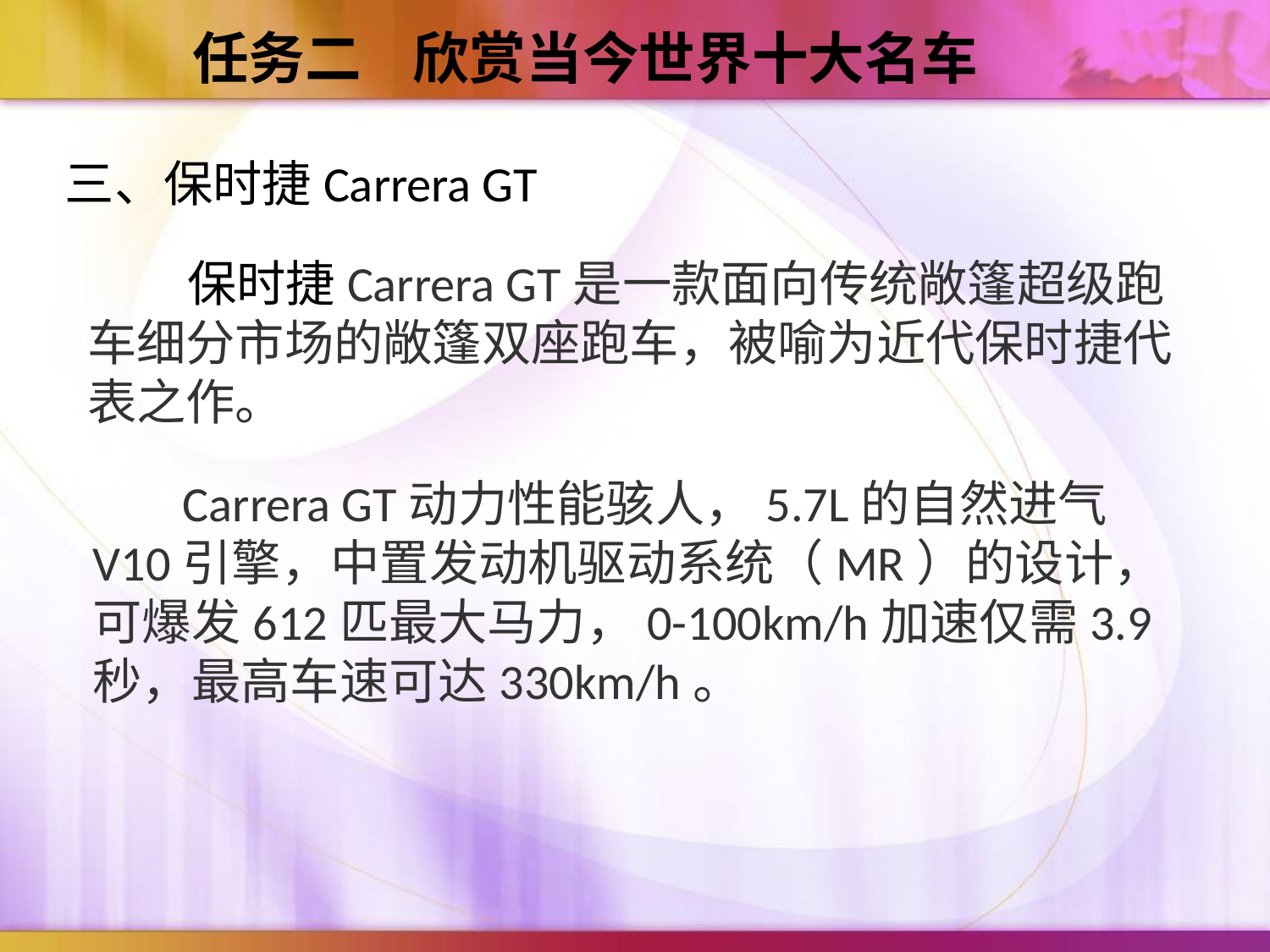

任务二    欣赏当今世界十大名车
三、保时捷Carrera GT
        保时捷Carrera GT是一款面向传统敞篷超级跑车细分市场的敞篷双座跑车，被喻为近代保时捷代表之作。
        Carrera GT动力性能骇人，5.7L的自然进气V10引擎，中置发动机驱动系统（MR）的设计，可爆发612匹最大马力，0-100km/h加速仅需3.9秒，最高车速可达330km/h。